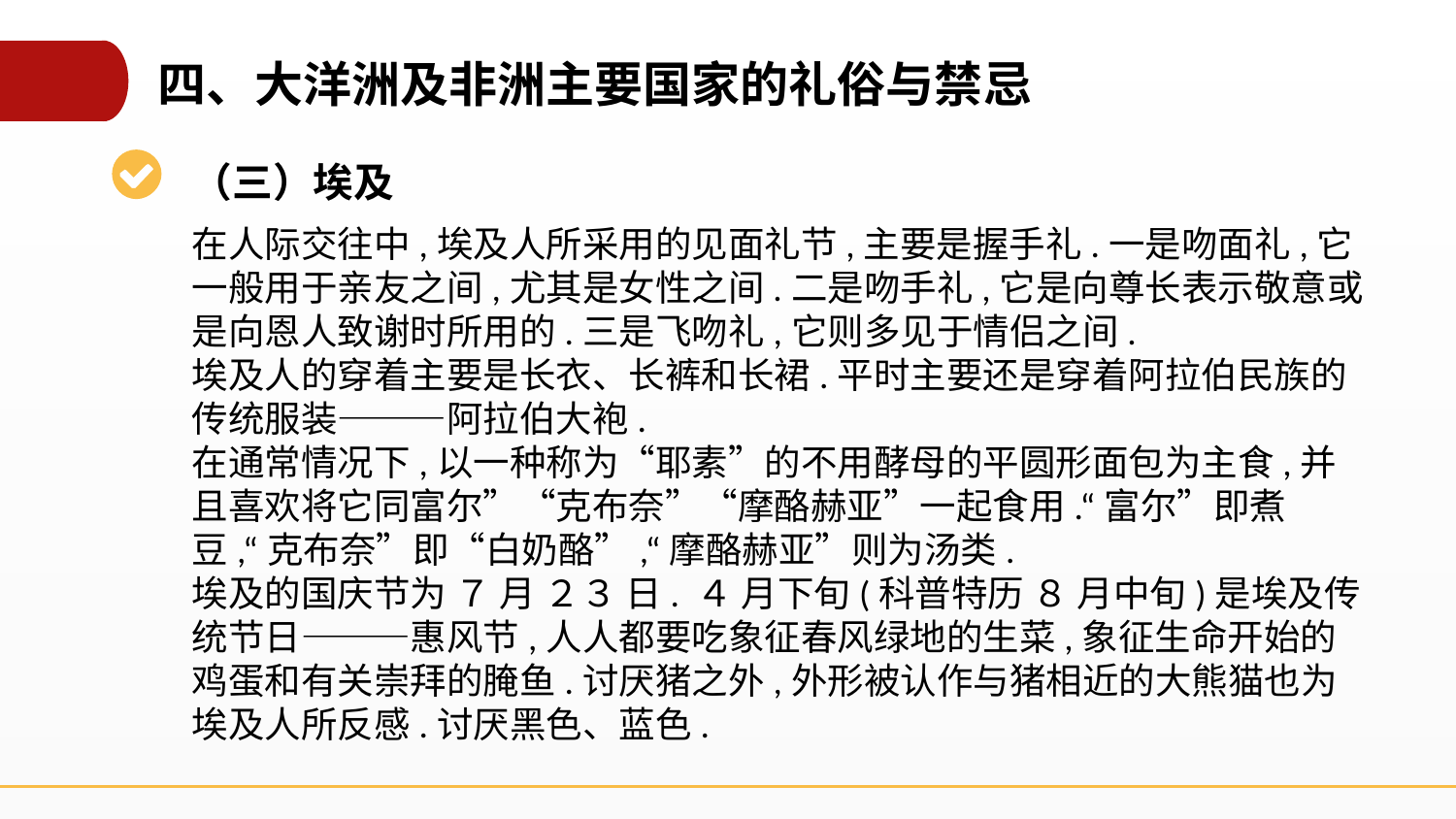

四、大洋洲及非洲主要国家的礼俗与禁忌

（三）埃及
在人际交往中,埃及人所采用的见面礼节,主要是握手礼.一是吻面礼,它一般用于亲友之间,尤其是女性之间.二是吻手礼,它是向尊长表示敬意或是向恩人致谢时所用的.三是飞吻礼,它则多见于情侣之间.
埃及人的穿着主要是长衣、长裤和长裙.平时主要还是穿着阿拉伯民族的传统服装———阿拉伯大袍.
在通常情况下,以一种称为“耶素”的不用酵母的平圆形面包为主食,并且喜欢将它同富尔”“克布奈”“摩酪赫亚”一起食用.“富尔”即煮豆,“克布奈”即“白奶酪”,“摩酪赫亚”则为汤类.
埃及的国庆节为 ７ 月 ２３ 日. ４ 月下旬(科普特历 ８ 月中旬)是埃及传统节日———惠风节,人人都要吃象征春风绿地的生菜,象征生命开始的鸡蛋和有关崇拜的腌鱼.讨厌猪之外,外形被认作与猪相近的大熊猫也为埃及人所反感.讨厌黑色、蓝色.